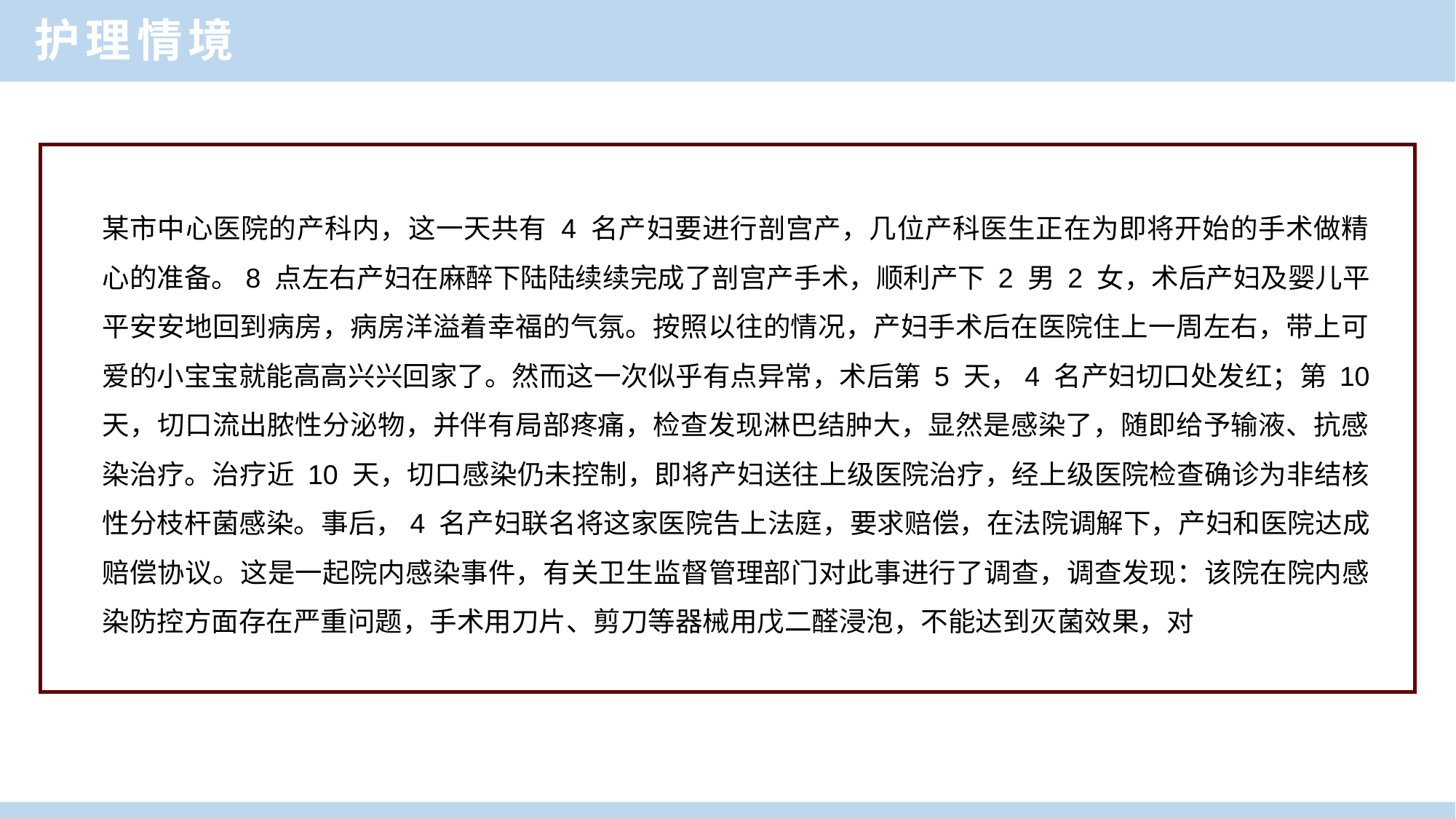

护理情境

某市中心医院的产科内，这一天共有 4 名产妇要进行剖宫产，几位产科医生正在为即将开始的手术做精心的准备。8 点左右产妇在麻醉下陆陆续续完成了剖宫产手术，顺利产下 2 男 2 女，术后产妇及婴儿平平安安地回到病房，病房洋溢着幸福的气氛。按照以往的情况，产妇手术后在医院住上一周左右，带上可爱的小宝宝就能高高兴兴回家了。然而这一次似乎有点异常，术后第 5 天，4 名产妇切口处发红；第 10 天，切口流出脓性分泌物，并伴有局部疼痛，检查发现淋巴结肿大，显然是感染了，随即给予输液、抗感染治疗。治疗近 10 天，切口感染仍未控制，即将产妇送往上级医院治疗，经上级医院检查确诊为非结核性分枝杆菌感染。事后，4 名产妇联名将这家医院告上法庭，要求赔偿，在法院调解下，产妇和医院达成赔偿协议。这是一起院内感染事件，有关卫生监督管理部门对此事进行了调查，调查发现：该院在院内感染防控方面存在严重问题，手术用刀片、剪刀等器械用戊二醛浸泡，不能达到灭菌效果，对